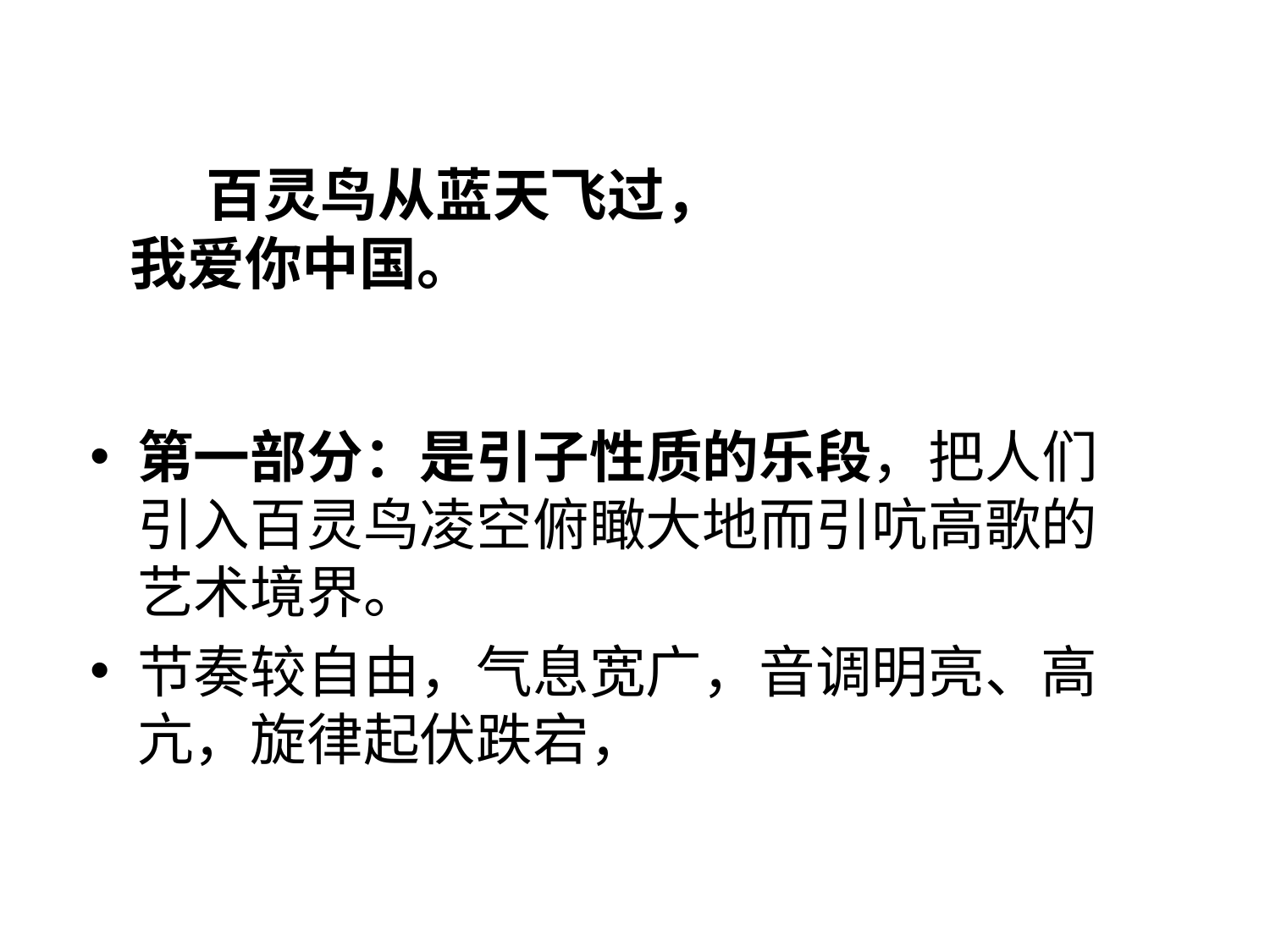

# 百灵鸟从蓝天飞过， 我爱你中国。
第一部分：是引子性质的乐段，把人们引入百灵鸟凌空俯瞰大地而引吭高歌的艺术境界。
节奏较自由，气息宽广，音调明亮、高亢，旋律起伏跌宕，